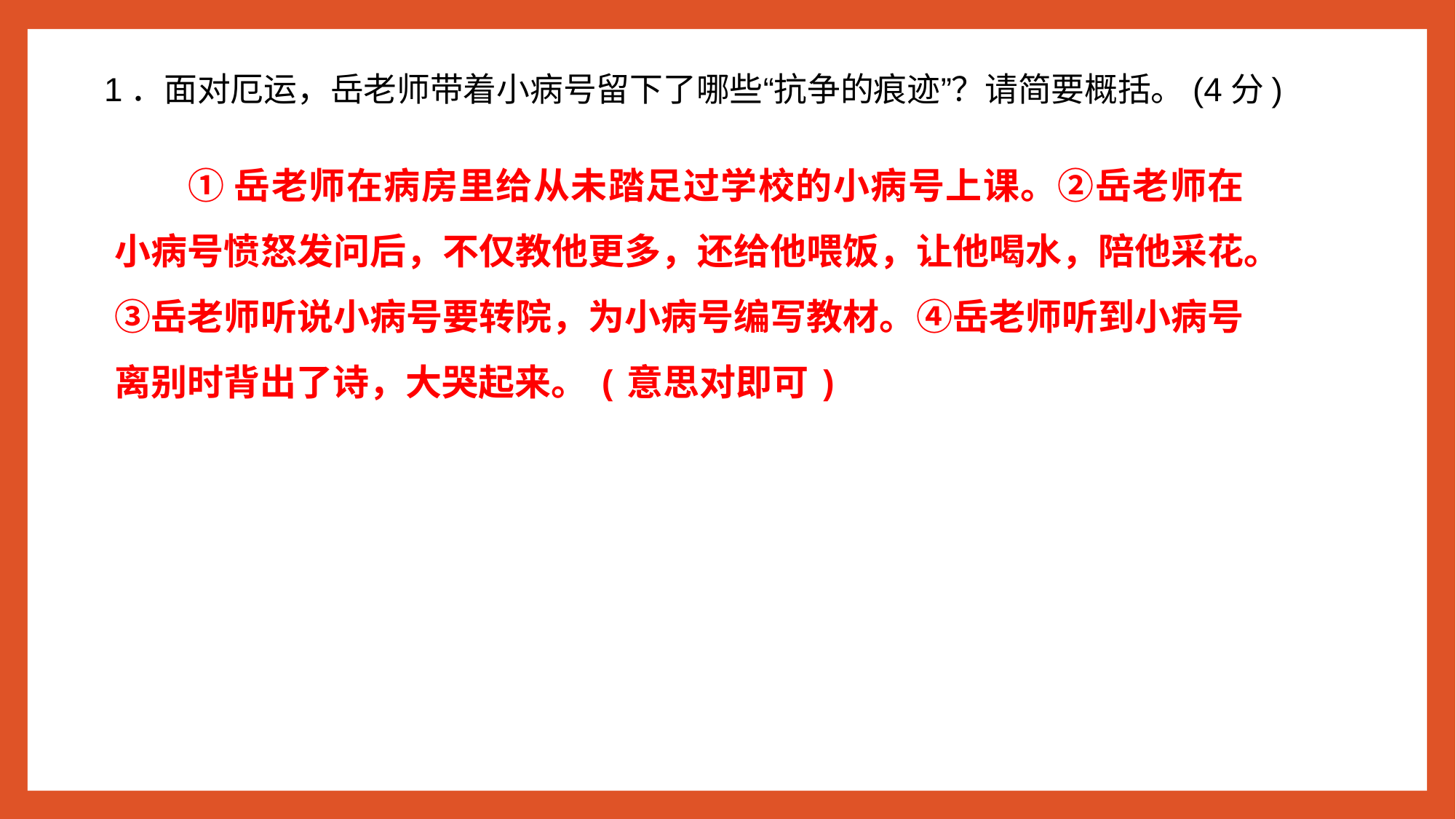

1．面对厄运，岳老师带着小病号留下了哪些“抗争的痕迹”？请简要概括。(4分)
①岳老师在病房里给从未踏足过学校的小病号上课。②岳老师在小病号愤怒发问后，不仅教他更多，还给他喂饭，让他喝水，陪他采花。③岳老师听说小病号要转院，为小病号编写教材。④岳老师听到小病号离别时背出了诗，大哭起来。(意思对即可)